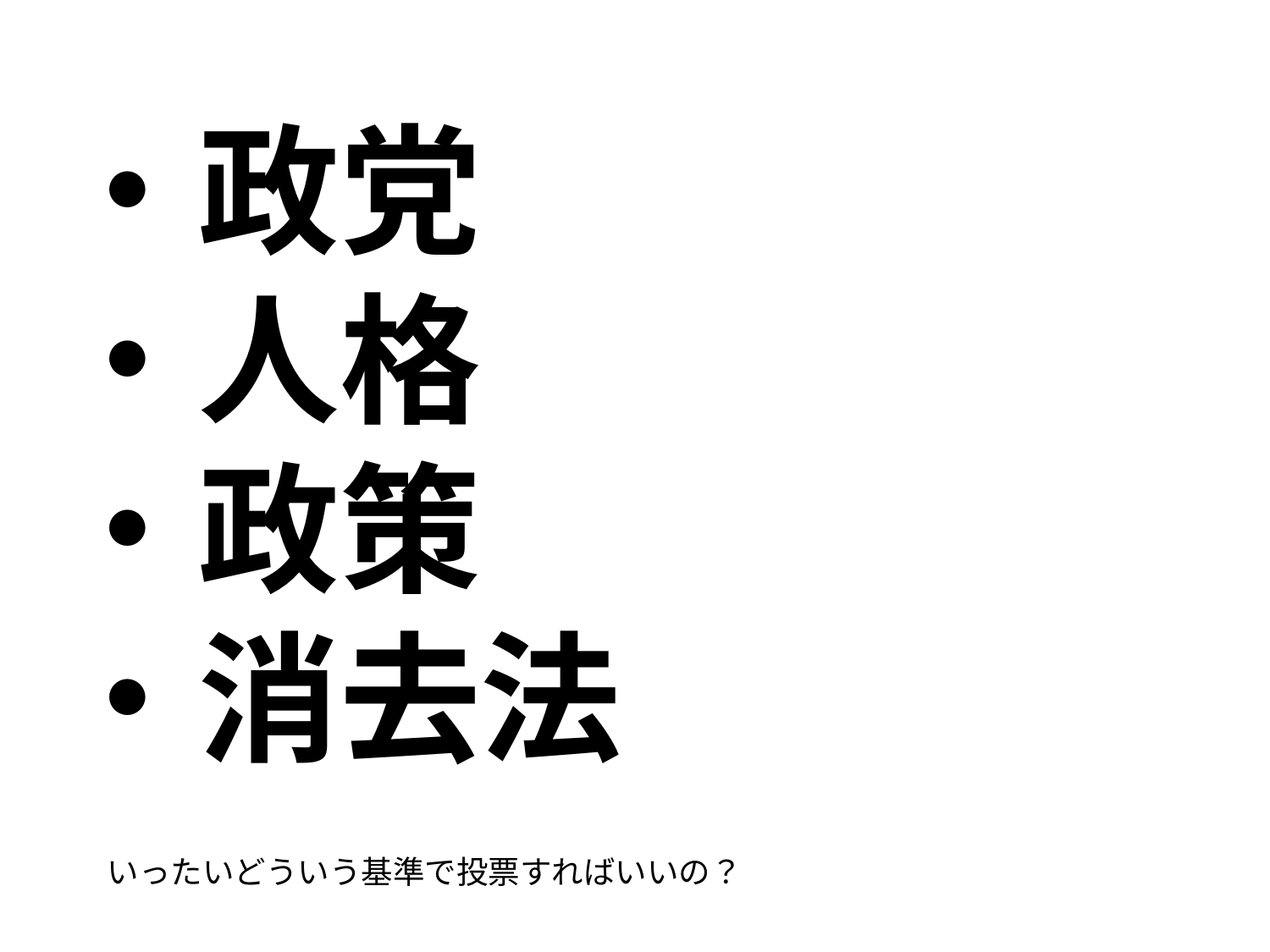

・政党
・人格
・政策
・消去法
いったいどういう基準で投票すればいいの？